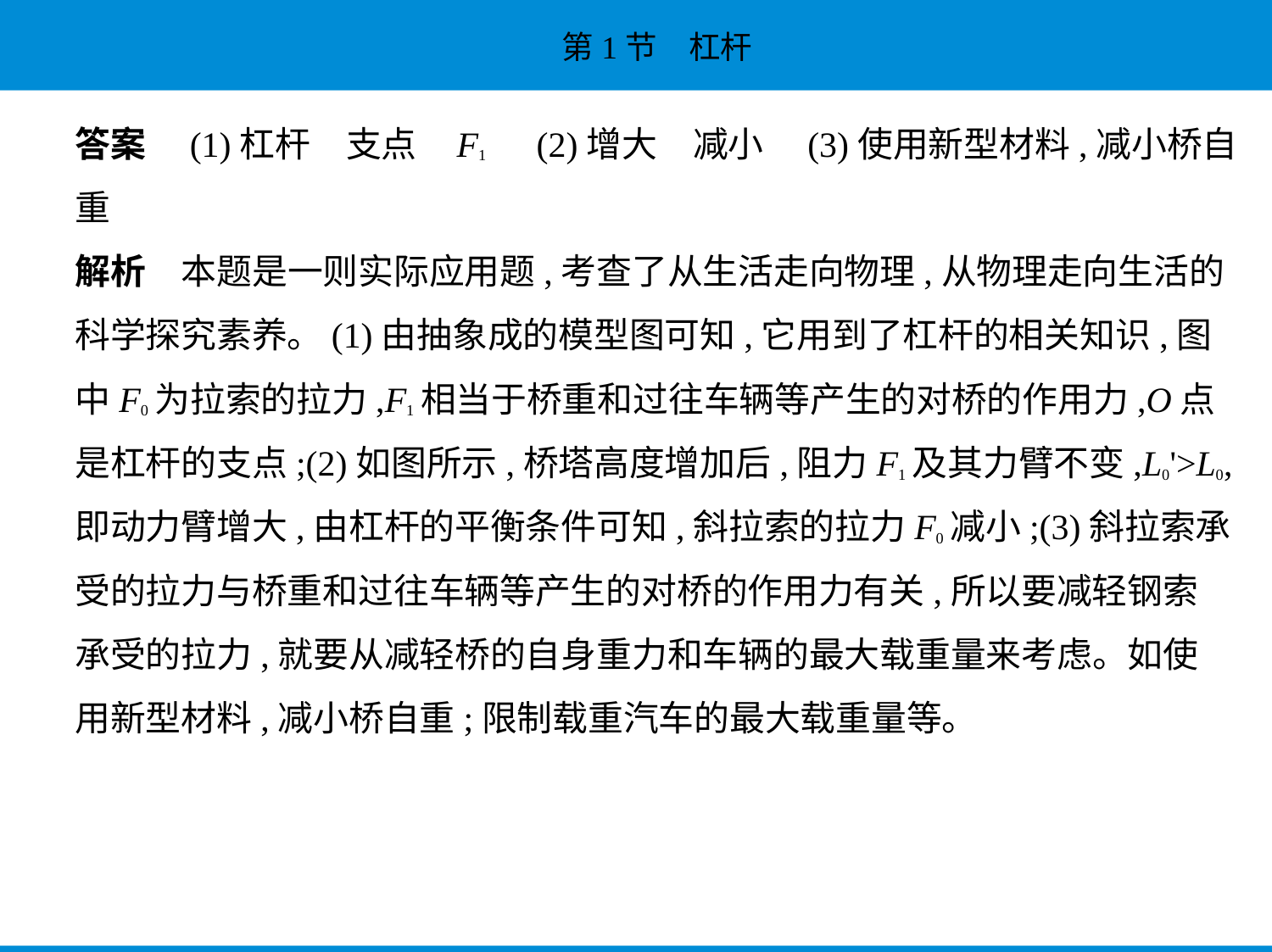

答案　(1)杠杆　支点    F1　(2)增大　减小　(3)使用新型材料,减小桥自
重
解析　本题是一则实际应用题,考查了从生活走向物理,从物理走向生活的
科学探究素养。(1)由抽象成的模型图可知,它用到了杠杆的相关知识,图
中F0为拉索的拉力,F1相当于桥重和过往车辆等产生的对桥的作用力,O点
是杠杆的支点;(2)如图所示,桥塔高度增加后,阻力F1及其力臂不变,L0'>L0,
即动力臂增大,由杠杆的平衡条件可知,斜拉索的拉力F0减小;(3)斜拉索承
受的拉力与桥重和过往车辆等产生的对桥的作用力有关,所以要减轻钢索
承受的拉力,就要从减轻桥的自身重力和车辆的最大载重量来考虑。如使
用新型材料,减小桥自重;限制载重汽车的最大载重量等。